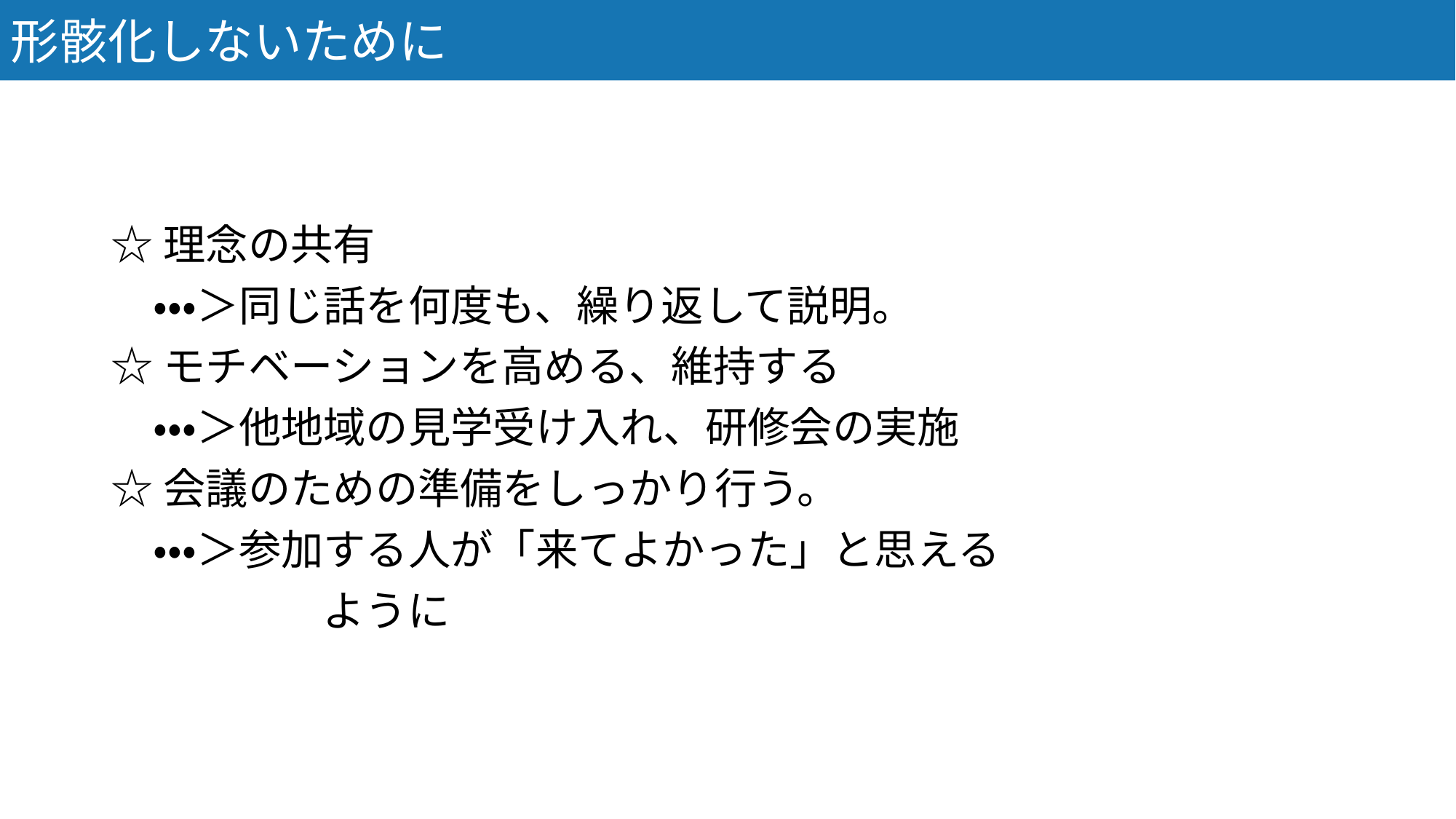

形骸化しないために
☆理念の共有
　・・・＞同じ話を何度も、繰り返して説明。
☆モチベーションを高める、維持する
　・・・＞他地域の見学受け入れ、研修会の実施
☆会議のための準備をしっかり行う。
　・・・＞参加する人が「来てよかった」と思える
　　　　　ように